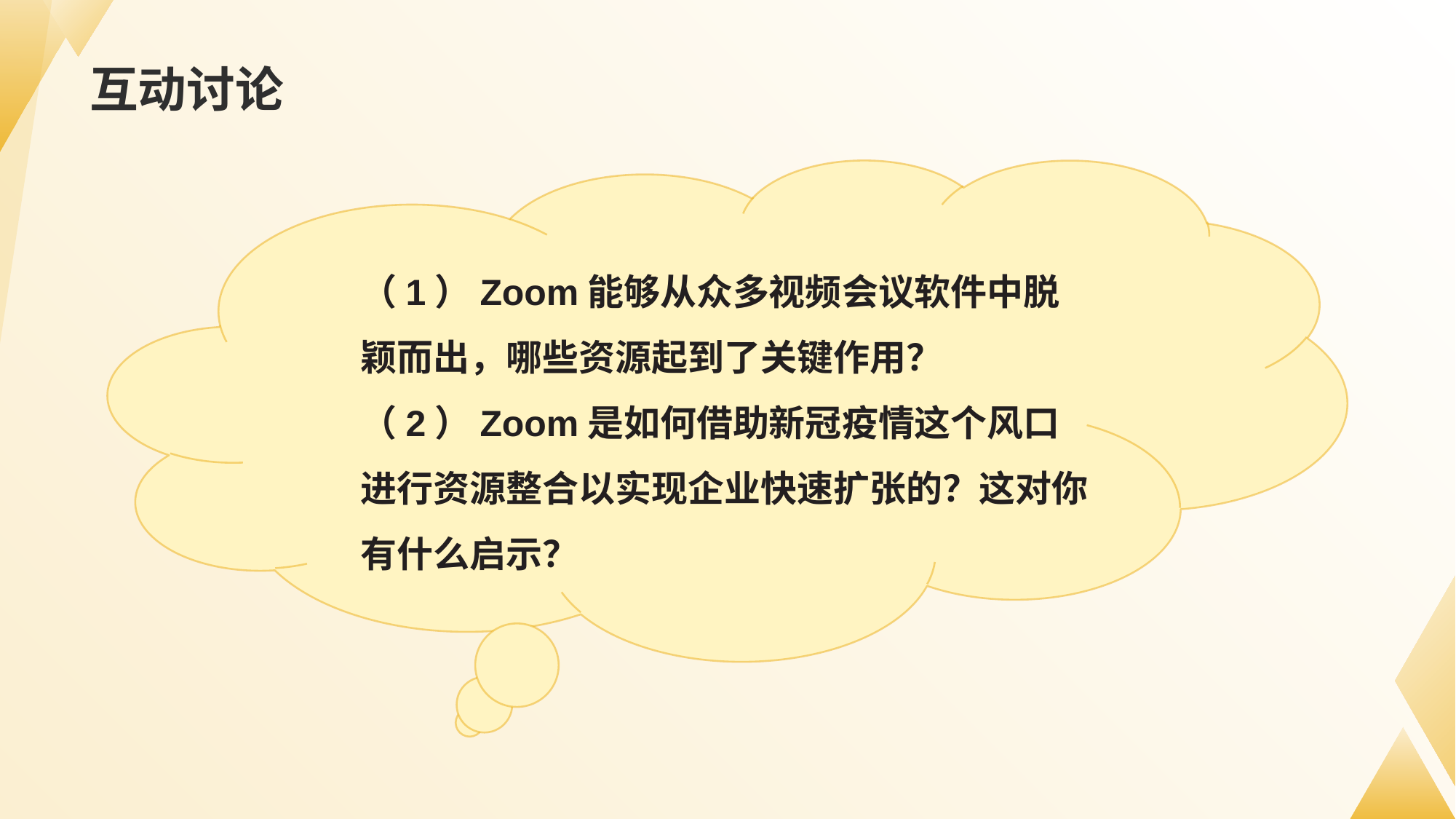

# 互动讨论

（1）Zoom能够从众多视频会议软件中脱颖而出，哪些资源起到了关键作用？
（2）Zoom是如何借助新冠疫情这个风口进行资源整合以实现企业快速扩张的？这对你有什么启示？